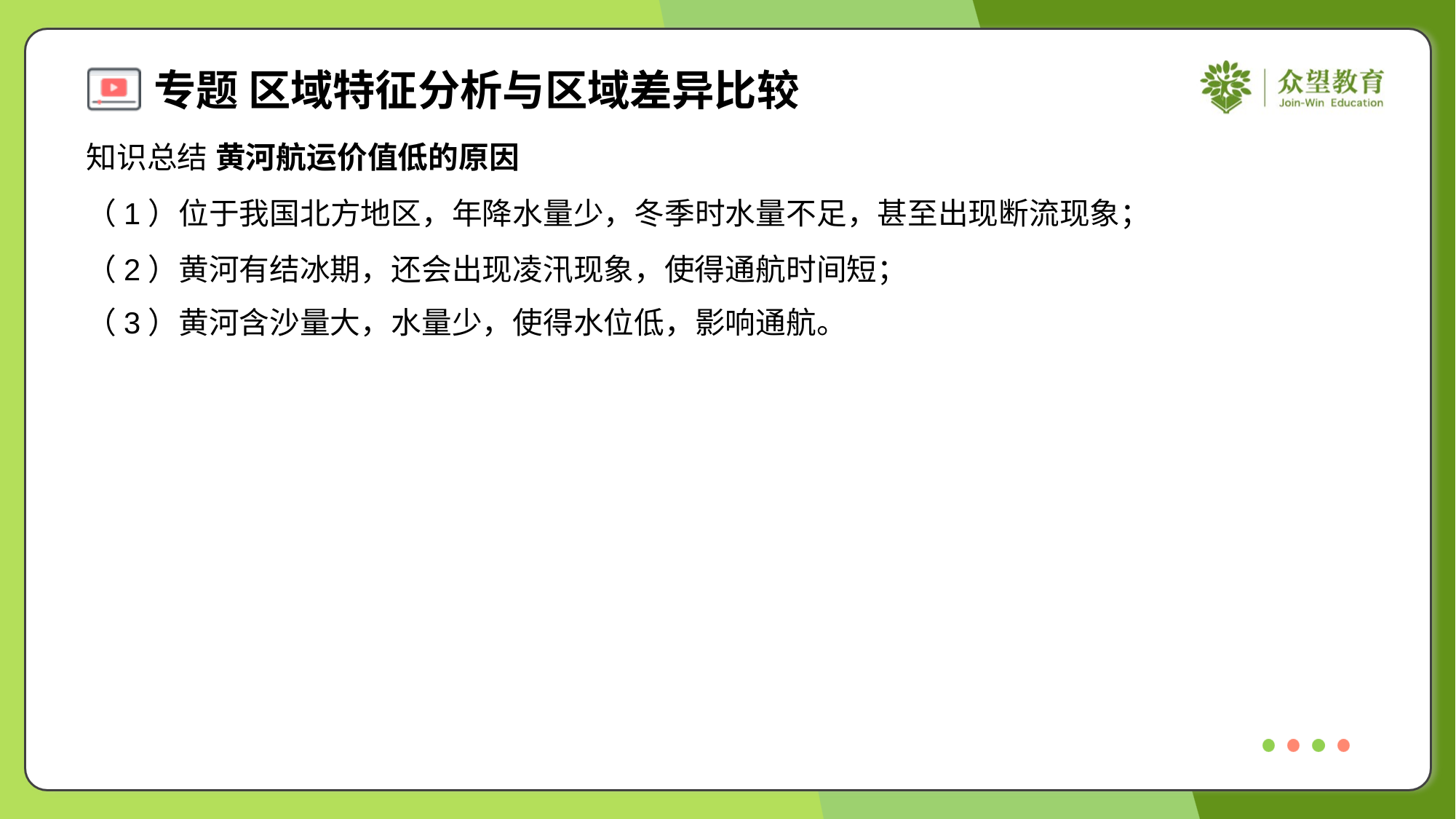

知识总结 黄河航运价值低的原因
（1）位于我国北方地区，年降水量少，冬季时水量不足，甚至出现断流现象；
（2）黄河有结冰期，还会出现凌汛现象，使得通航时间短；
（3）黄河含沙量大，水量少，使得水位低，影响通航。